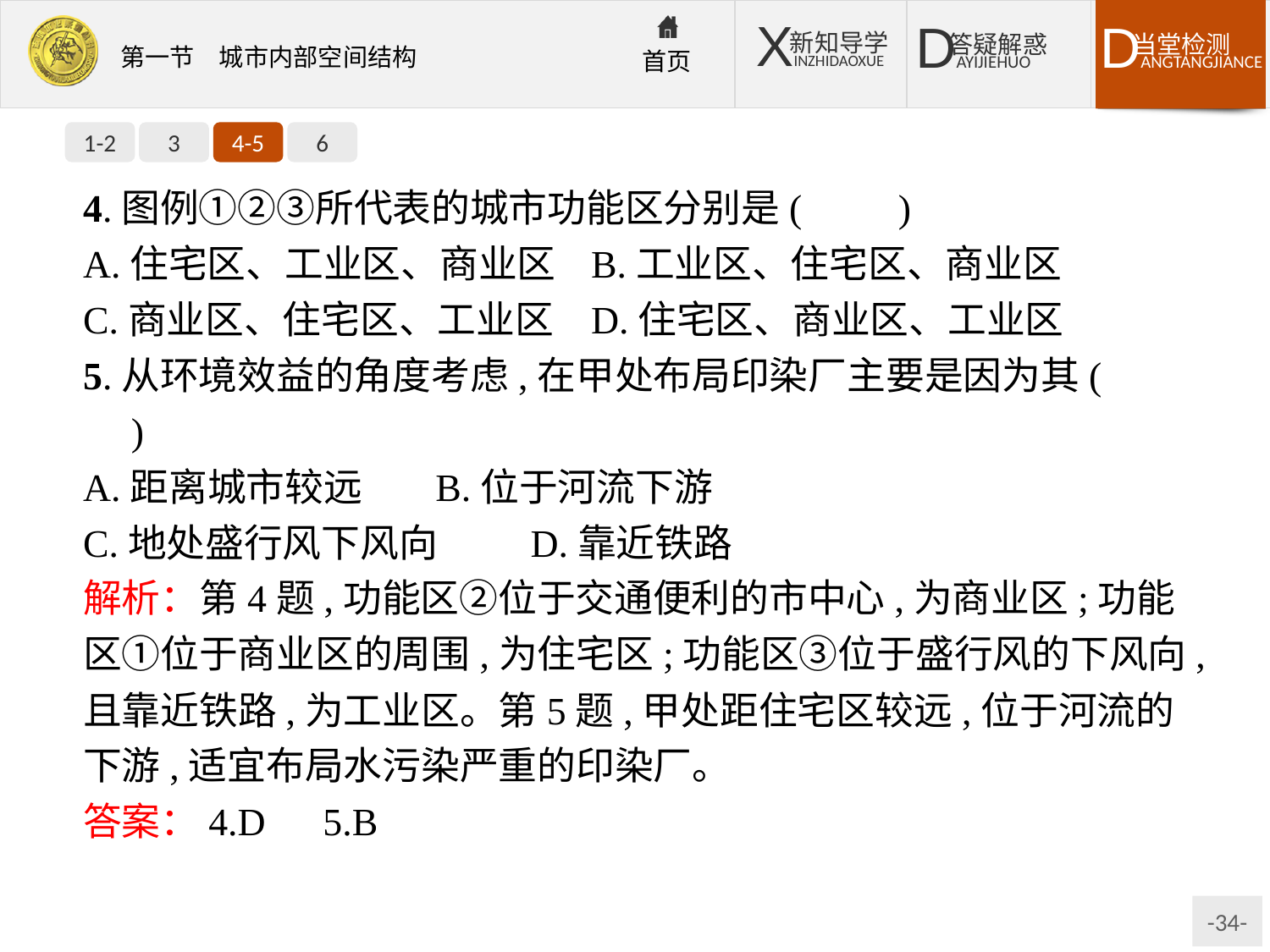

1-2
3
4-5
6
4.图例①②③所代表的城市功能区分别是(　　)
A.住宅区、工业区、商业区	B.工业区、住宅区、商业区
C.商业区、住宅区、工业区	D.住宅区、商业区、工业区
5.从环境效益的角度考虑,在甲处布局印染厂主要是因为其(　　)
A.距离城市较远	B.位于河流下游
C.地处盛行风下风向	D.靠近铁路
解析：第4题,功能区②位于交通便利的市中心,为商业区;功能区①位于商业区的周围,为住宅区;功能区③位于盛行风的下风向,且靠近铁路,为工业区。第5题,甲处距住宅区较远,位于河流的下游,适宜布局水污染严重的印染厂。
答案：4.D　5.B